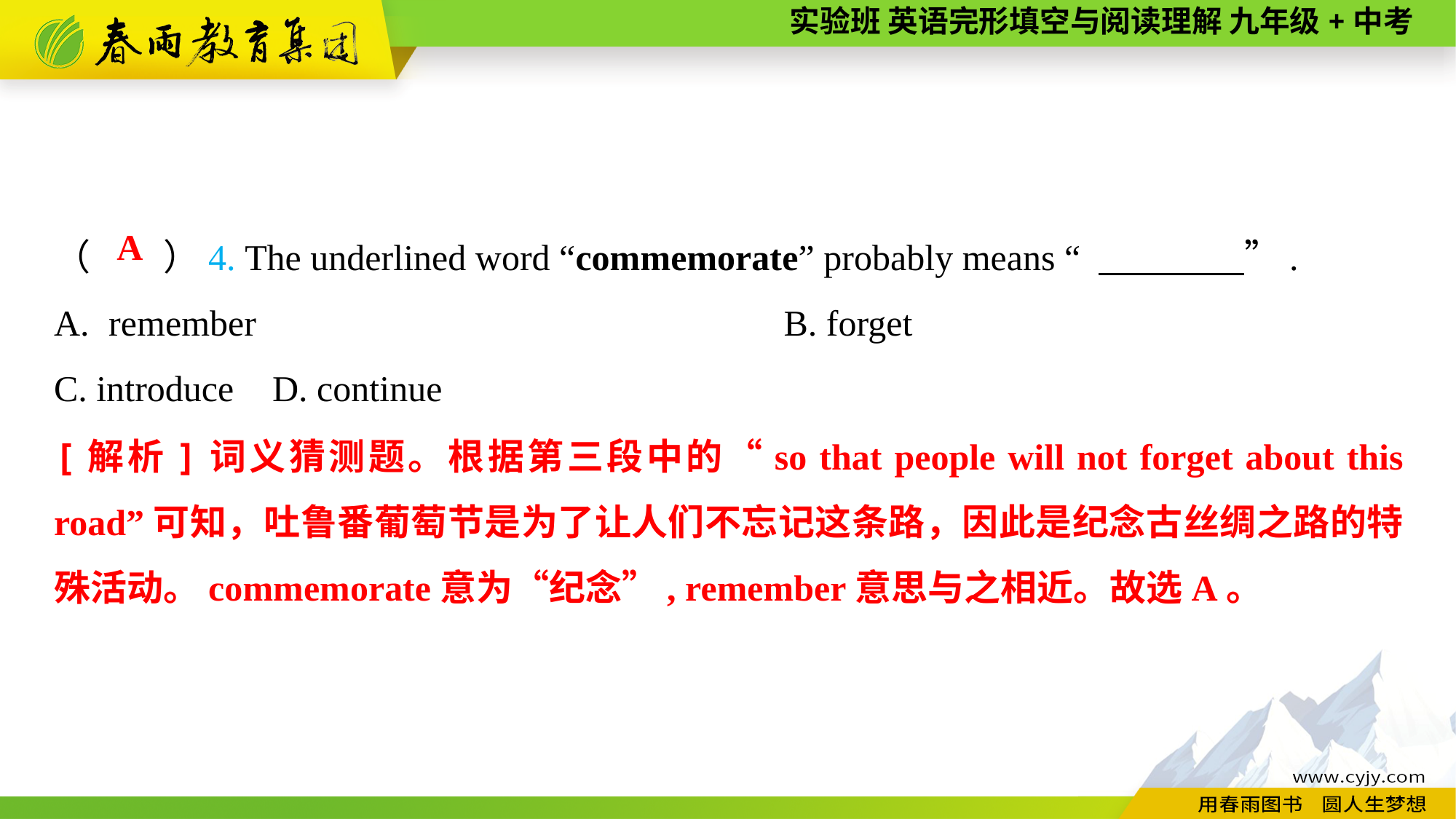

（　　）4. The underlined word “commemorate” probably means “ 　　　　”.
remember	B. forget
C. introduce	D. continue
A
[解析]词义猜测题。根据第三段中的“so that people will not forget about this road”可知，吐鲁番葡萄节是为了让人们不忘记这条路，因此是纪念古丝绸之路的特殊活动。commemorate意为“纪念”, remember意思与之相近。故选A。